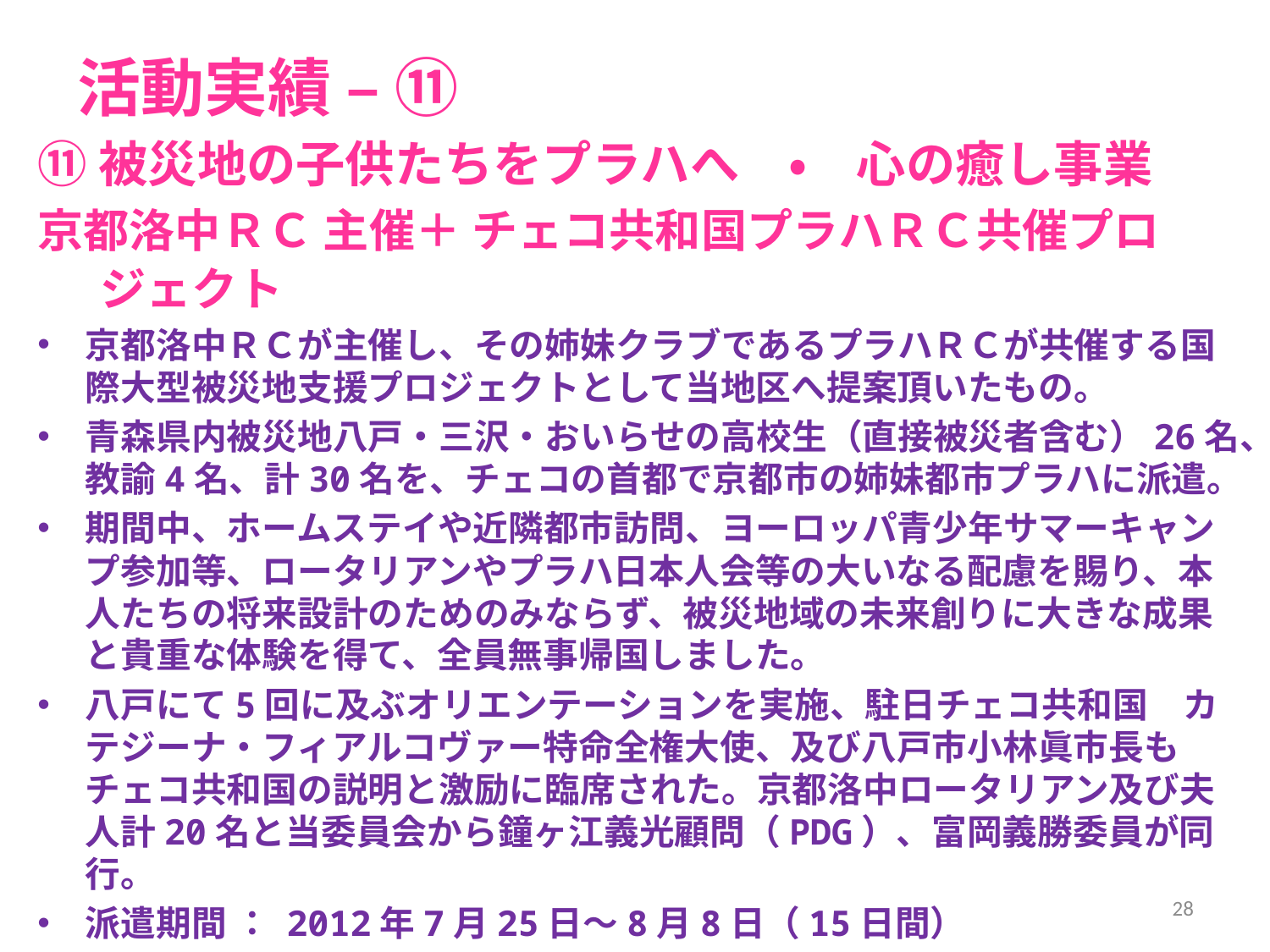

# 活動実績 – ⑪
⑪被災地の子供たちをプラハへ　・　心の癒し事業
京都洛中ＲＣ 主催＋ チェコ共和国プラハＲＣ共催プロジェクト
京都洛中ＲＣが主催し、その姉妹クラブであるプラハＲＣが共催する国際大型被災地支援プロジェクトとして当地区へ提案頂いたもの。
青森県内被災地八戸・三沢・おいらせの高校生（直接被災者含む）26名、教諭4名、計30名を、チェコの首都で京都市の姉妹都市プラハに派遣。
期間中、ホームステイや近隣都市訪問、ヨーロッパ青少年サマーキャンプ参加等、ロータリアンやプラハ日本人会等の大いなる配慮を賜り、本人たちの将来設計のためのみならず、被災地域の未来創りに大きな成果と貴重な体験を得て、全員無事帰国しました。
八戸にて5回に及ぶオリエンテーションを実施、駐日チェコ共和国　カテジーナ・フィアルコヴァー特命全権大使、及び八戸市小林眞市長もチェコ共和国の説明と激励に臨席された。京都洛中ロータリアン及び夫人計20名と当委員会から鐘ヶ江義光顧問（PDG）、富岡義勝委員が同行。
派遣期間 ： 2012年7月25日～8月8日（15日間）
プロジェクト予算総額　約２千万円（推計）　当地区支援　2,310千円
28